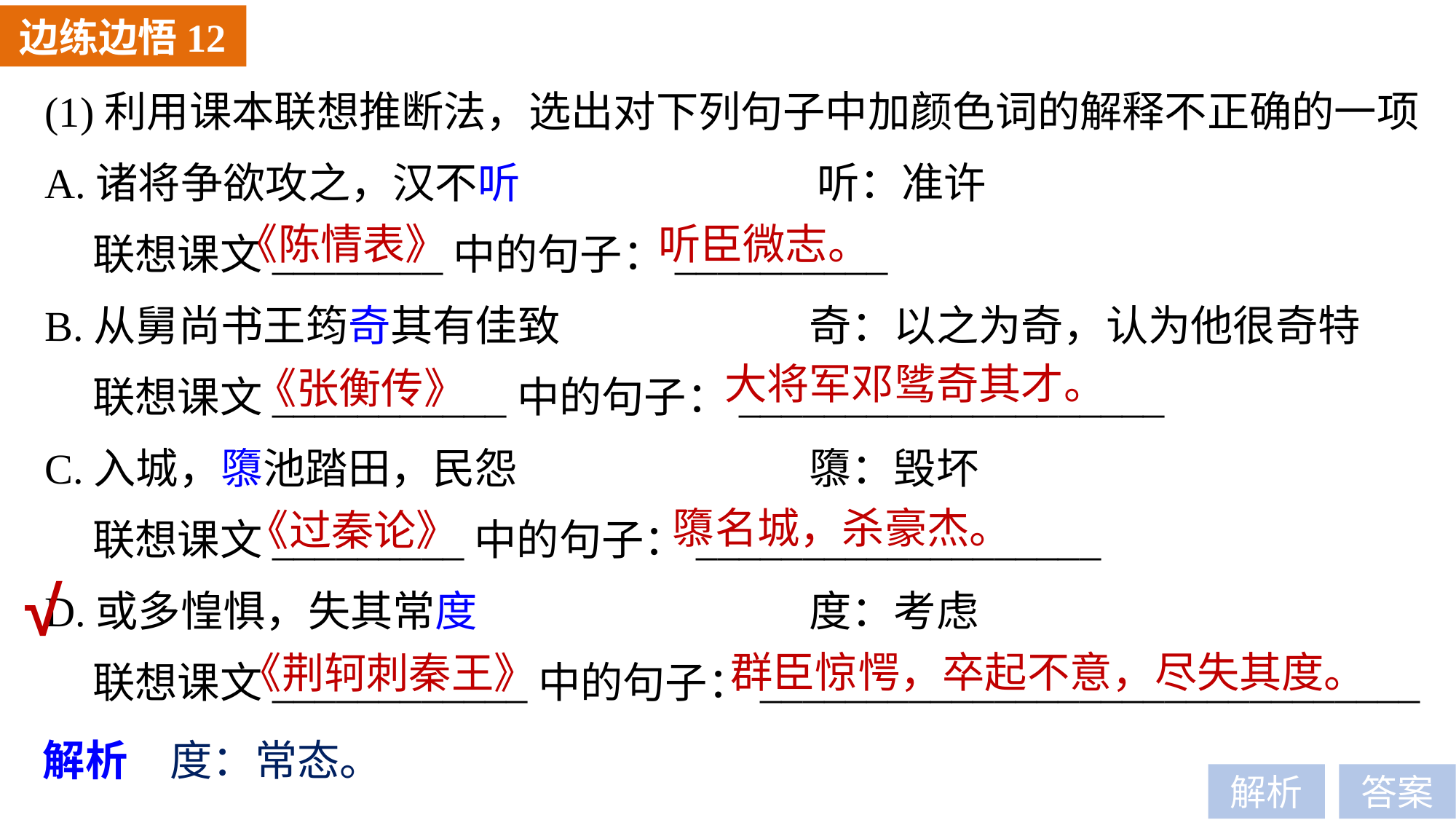

边练边悟12
(1)利用课本联想推断法，选出对下列句子中加颜色词的解释不正确的一项
A.诸将争欲攻之，汉不听　　　　　　　听：准许
    联想课文________中的句子：__________
B.从舅尚书王筠奇其有佳致			奇：以之为奇，认为他很奇特
    联想课文___________中的句子：____________________
C.入城，隳池踏田，民怨  			隳：毁坏
    联想课文_________中的句子：___________________
D.或多惶惧，失其常度  			度：考虑
    联想课文____________中的句子：_______________________________
《陈情表》
听臣微志。
大将军邓骘奇其才。
《张衡传》
隳名城，杀豪杰。
《过秦论》
√
群臣惊愕，卒起不意，尽失其度。
《荆轲刺秦王》
解析　度：常态。
解析
答案